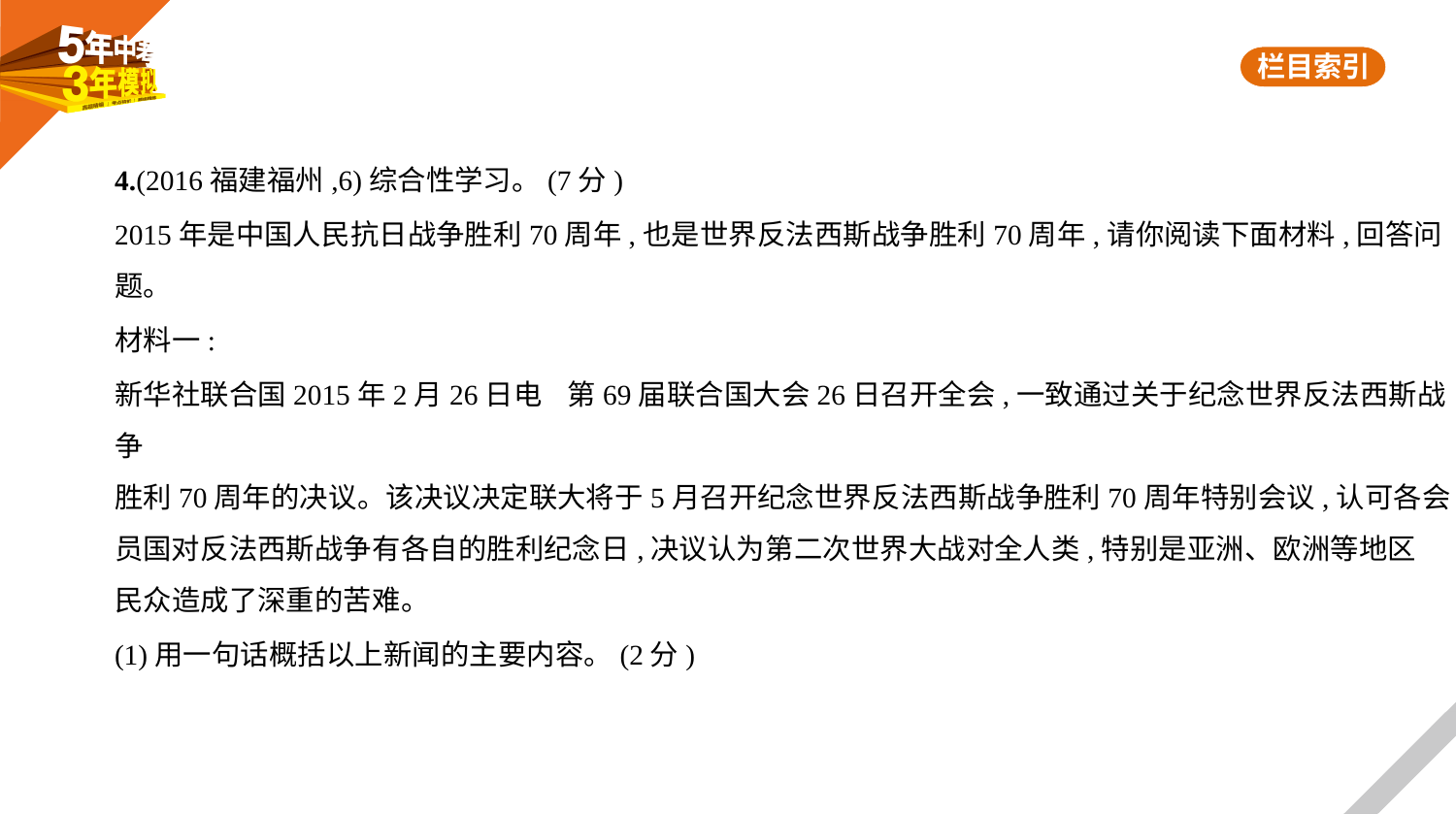

4.(2016福建福州,6)综合性学习。(7分)
2015年是中国人民抗日战争胜利70周年,也是世界反法西斯战争胜利70周年,请你阅读下面材料,回答问
题。
材料一:
新华社联合国2015年2月26日电    第69届联合国大会26日召开全会,一致通过关于纪念世界反法西斯战争
胜利70周年的决议。该决议决定联大将于5月召开纪念世界反法西斯战争胜利70周年特别会议,认可各会
员国对反法西斯战争有各自的胜利纪念日,决议认为第二次世界大战对全人类,特别是亚洲、欧洲等地区
民众造成了深重的苦难。
(1)用一句话概括以上新闻的主要内容。(2分)